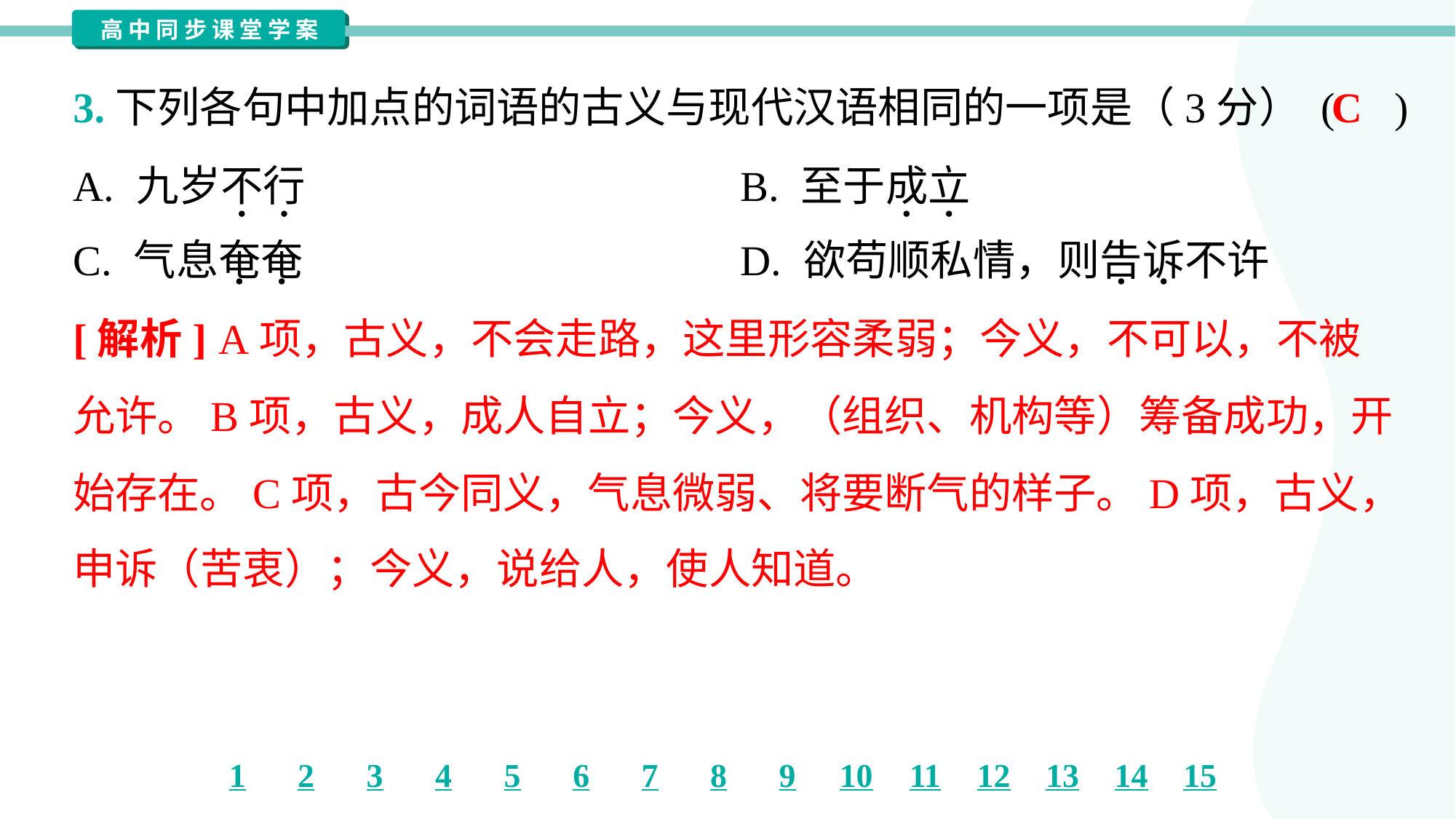

C
3.下列各句中加点的词语的古义与现代汉语相同的一项是（3分） (     )
A. 九岁不行	B. 至于成立
C. 气息奄奄	D. 欲苟顺私情，则告诉不许

[解析] A项，古义，不会走路，这里形容柔弱；今义，不可以，不被
允许。B项，古义，成人自立；今义，（组织、机构等）筹备成功，开
始存在。C项，古今同义，气息微弱、将要断气的样子。D项，古义，
申诉（苦衷）；今义，说给人，使人知道。